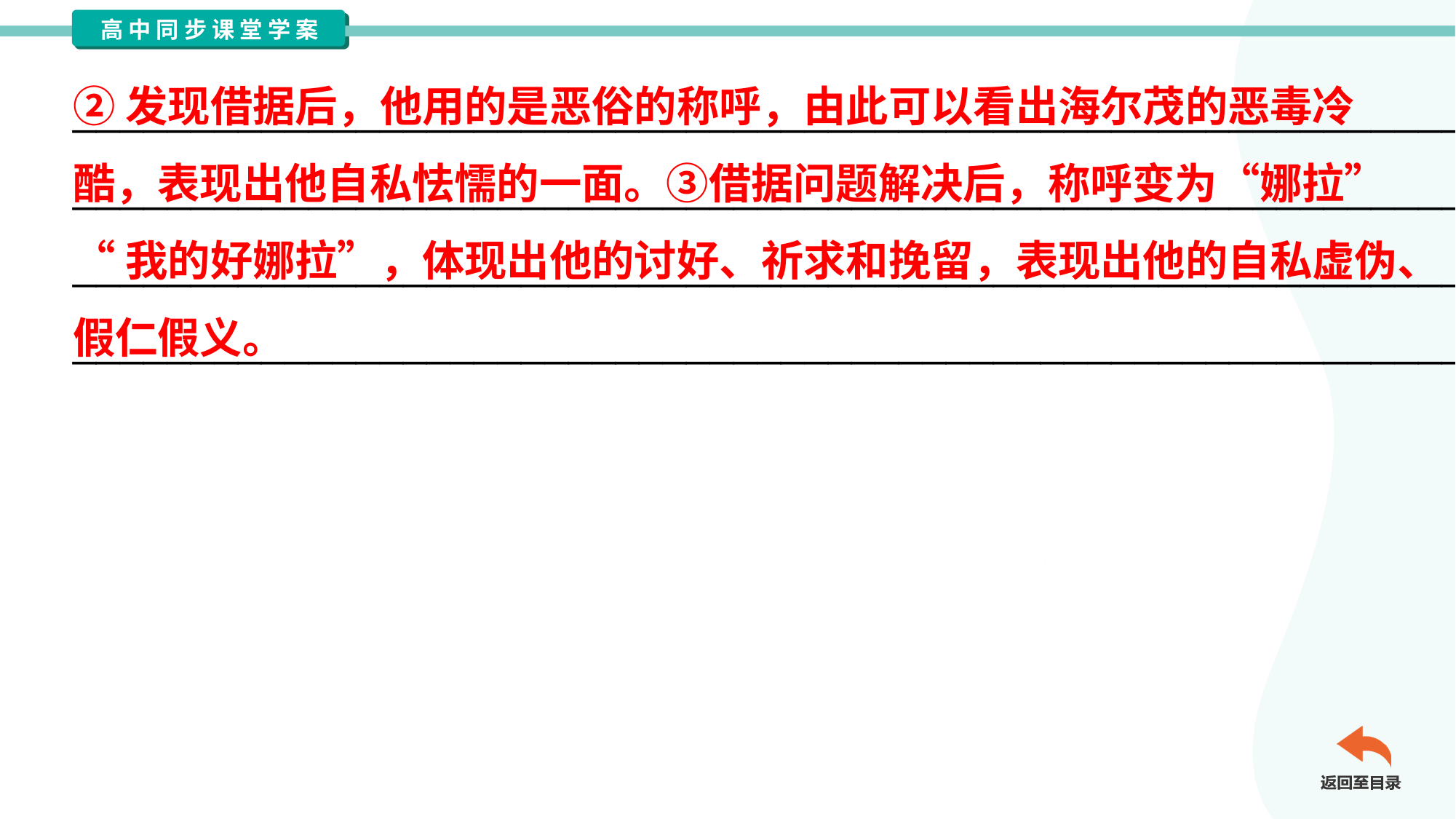

②发现借据后，他用的是恶俗的称呼，由此可以看出海尔茂的恶毒冷
酷，表现出他自私怯懦的一面。③借据问题解决后，称呼变为“娜拉”
“我的好娜拉”，体现出他的讨好、祈求和挽留，表现出他的自私虚伪、
假仁假义。
_____________________________________________________________
_____________________________________________________________
_____________________________________________________________
_____________________________________________________________